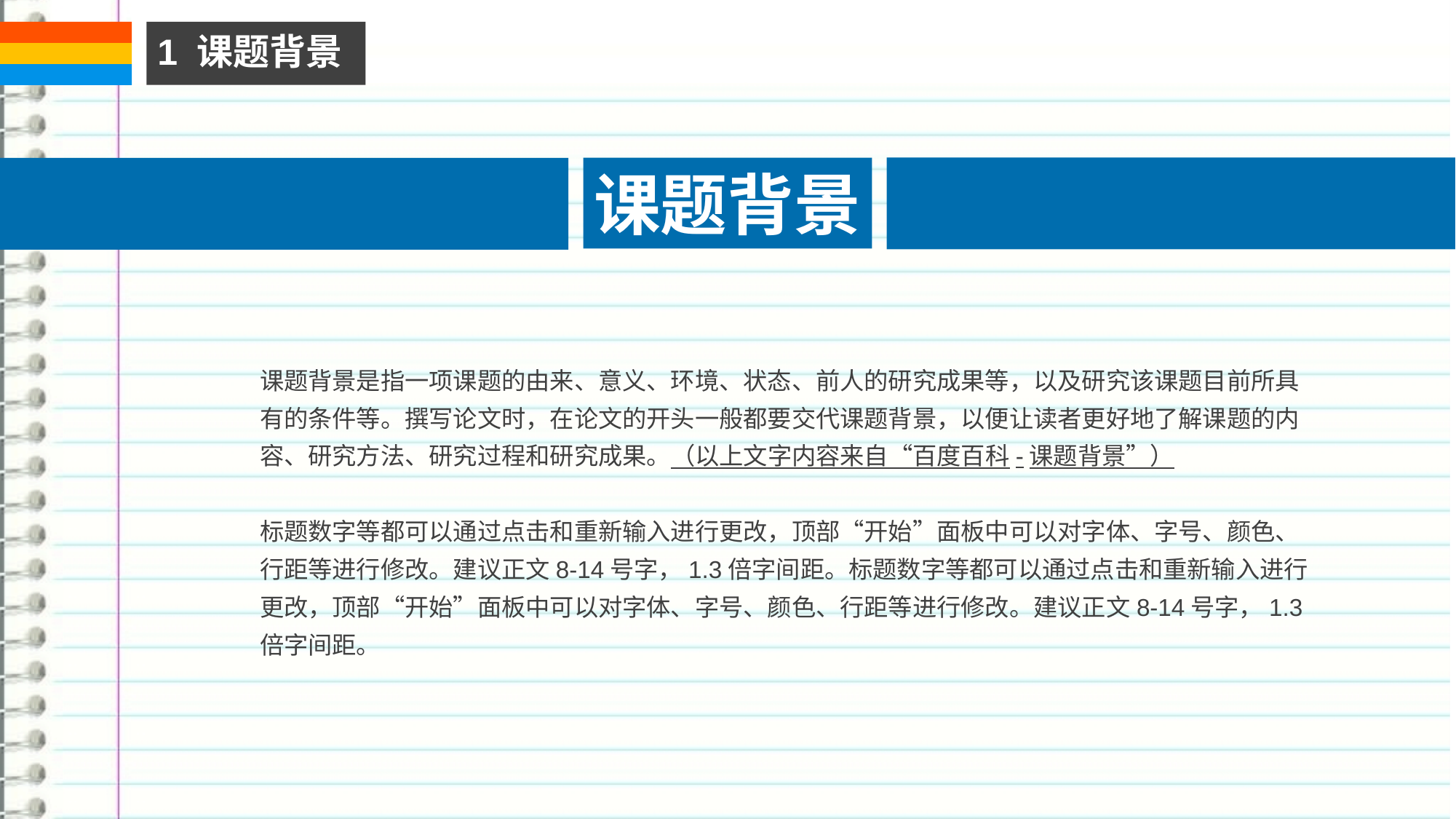

1 课题背景
课题背景
课题背景是指一项课题的由来、意义、环境、状态、前人的研究成果等，以及研究该课题目前所具有的条件等。撰写论文时，在论文的开头一般都要交代课题背景，以便让读者更好地了解课题的内容、研究方法、研究过程和研究成果。（以上文字内容来自“百度百科-课题背景”）

标题数字等都可以通过点击和重新输入进行更改，顶部“开始”面板中可以对字体、字号、颜色、行距等进行修改。建议正文8-14号字，1.3倍字间距。标题数字等都可以通过点击和重新输入进行更改，顶部“开始”面板中可以对字体、字号、颜色、行距等进行修改。建议正文8-14号字，1.3倍字间距。